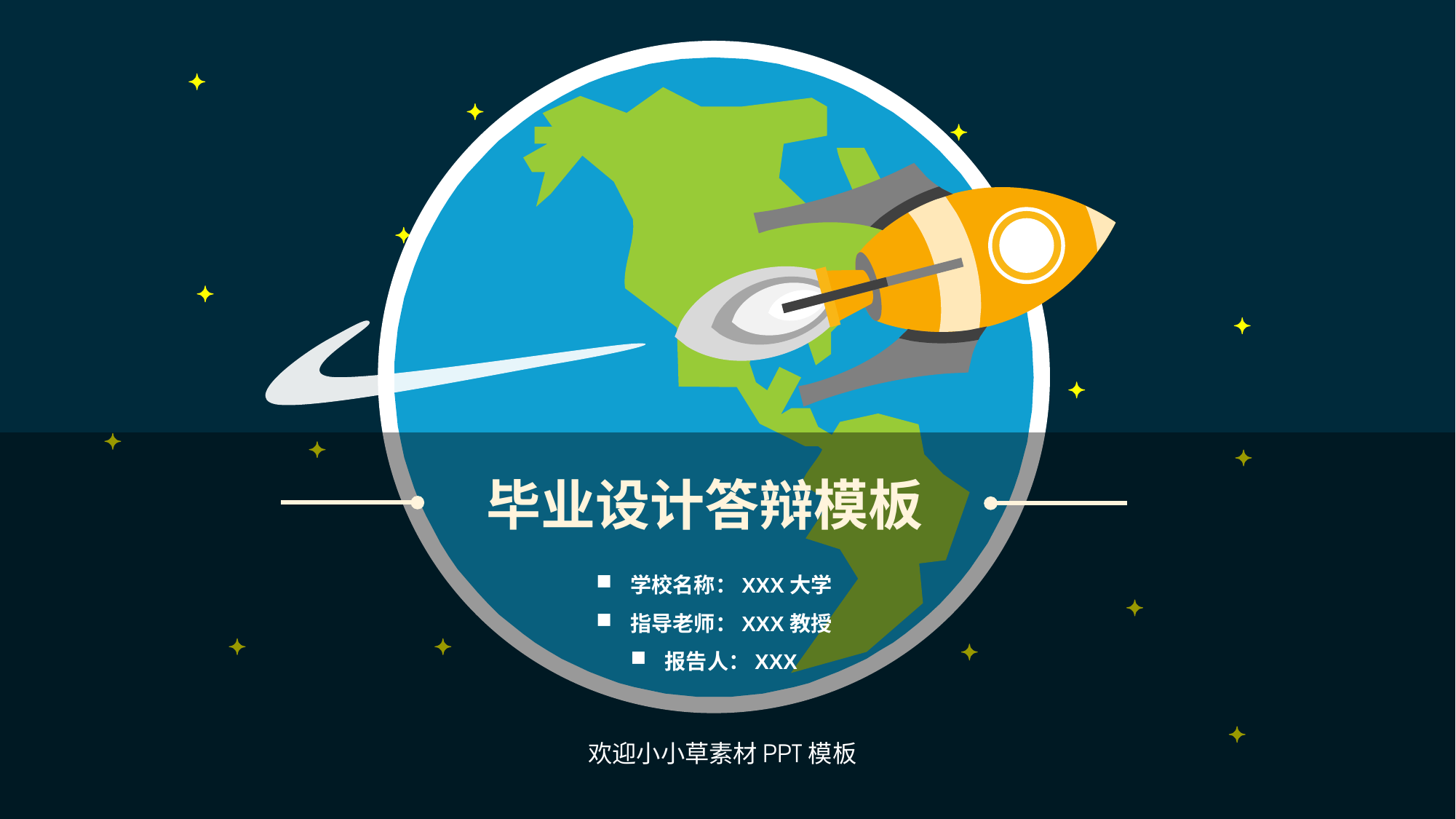

毕业设计答辩模板
学校名称：XXX大学
指导老师：XXX教授
报告人：XXX
欢迎小小草素材PPT模板